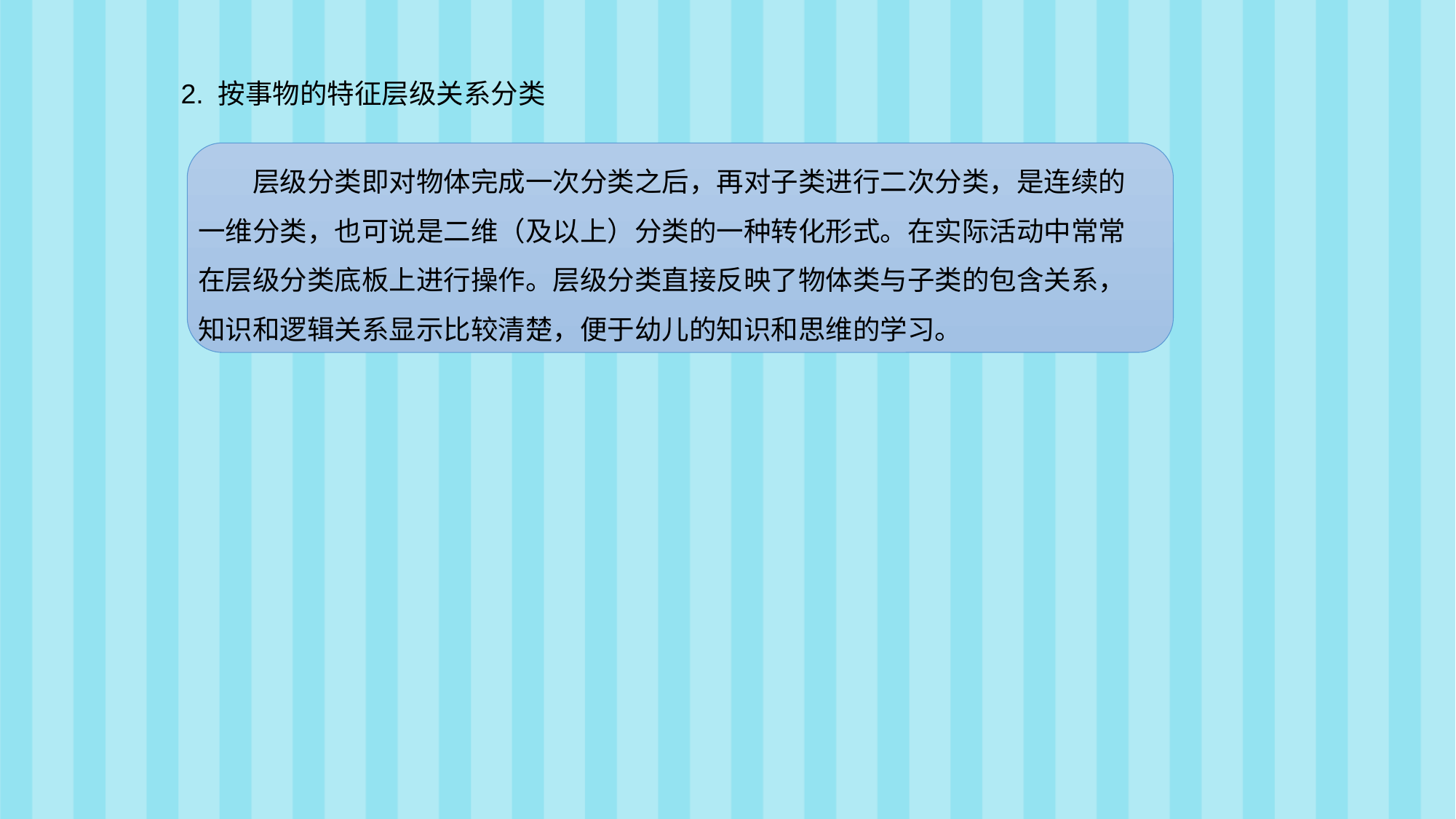

2. 按事物的特征层级关系分类

层级分类即对物体完成一次分类之后，再对子类进行二次分类，是连续的一维分类，也可说是二维（及以上）分类的一种转化形式。在实际活动中常常在层级分类底板上进行操作。层级分类直接反映了物体类与子类的包含关系，知识和逻辑关系显示比较清楚，便于幼儿的知识和思维的学习。